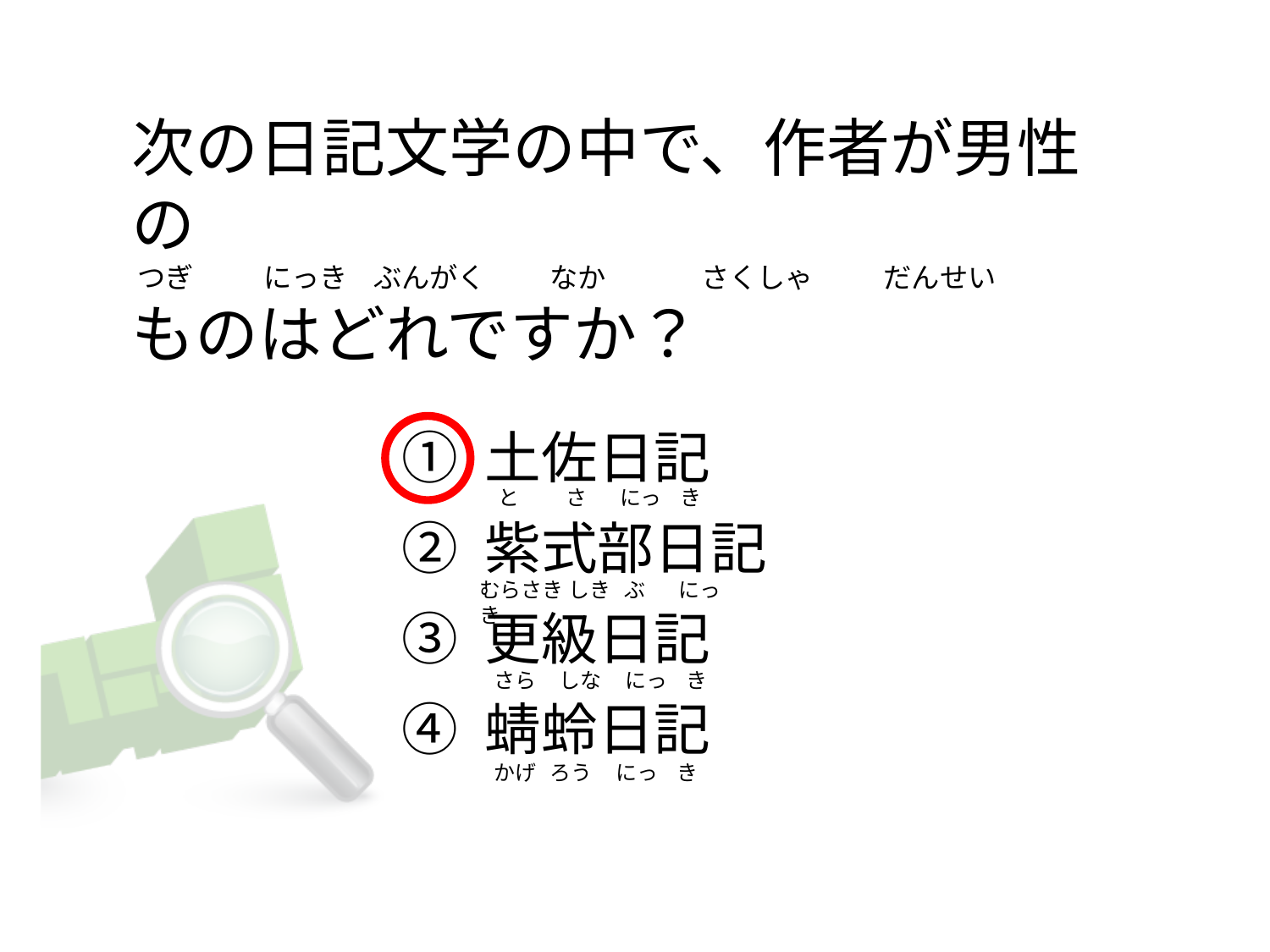

# 次の日記文学の中で、作者が男性の   つぎ           にっき    ぶんがく          なか               さくしゃ           だんせい  ものはどれですか？

① 土佐日記
② 紫式部日記
③ 更級日記
④ 蜻蛉日記
   と          さ       にっ    き
むらさき しき   ぶ       にっ    き
  さら     しな     にっ    き
  かげ   ろう     にっ    き